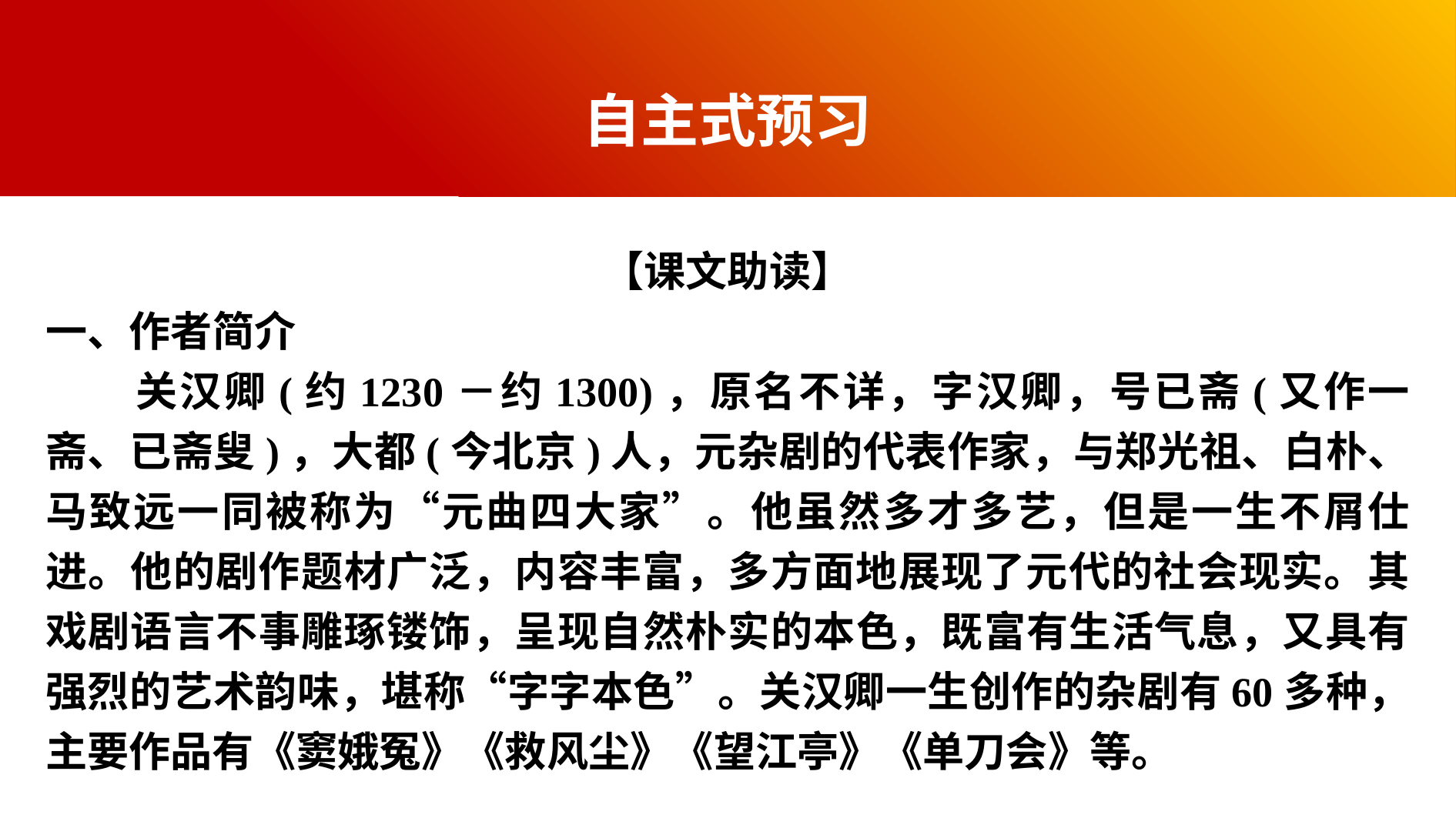

自主式预习
【课文助读】
一、作者简介
关汉卿(约1230－约1300)，原名不详，字汉卿，号已斋(又作一斋、已斋叟)，大都(今北京)人，元杂剧的代表作家，与郑光祖、白朴、马致远一同被称为“元曲四大家”。他虽然多才多艺，但是一生不屑仕进。他的剧作题材广泛，内容丰富，多方面地展现了元代的社会现实。其戏剧语言不事雕琢镂饰，呈现自然朴实的本色，既富有生活气息，又具有强烈的艺术韵味，堪称“字字本色”。关汉卿一生创作的杂剧有60多种，主要作品有《窦娥冤》《救风尘》《望江亭》《单刀会》等。